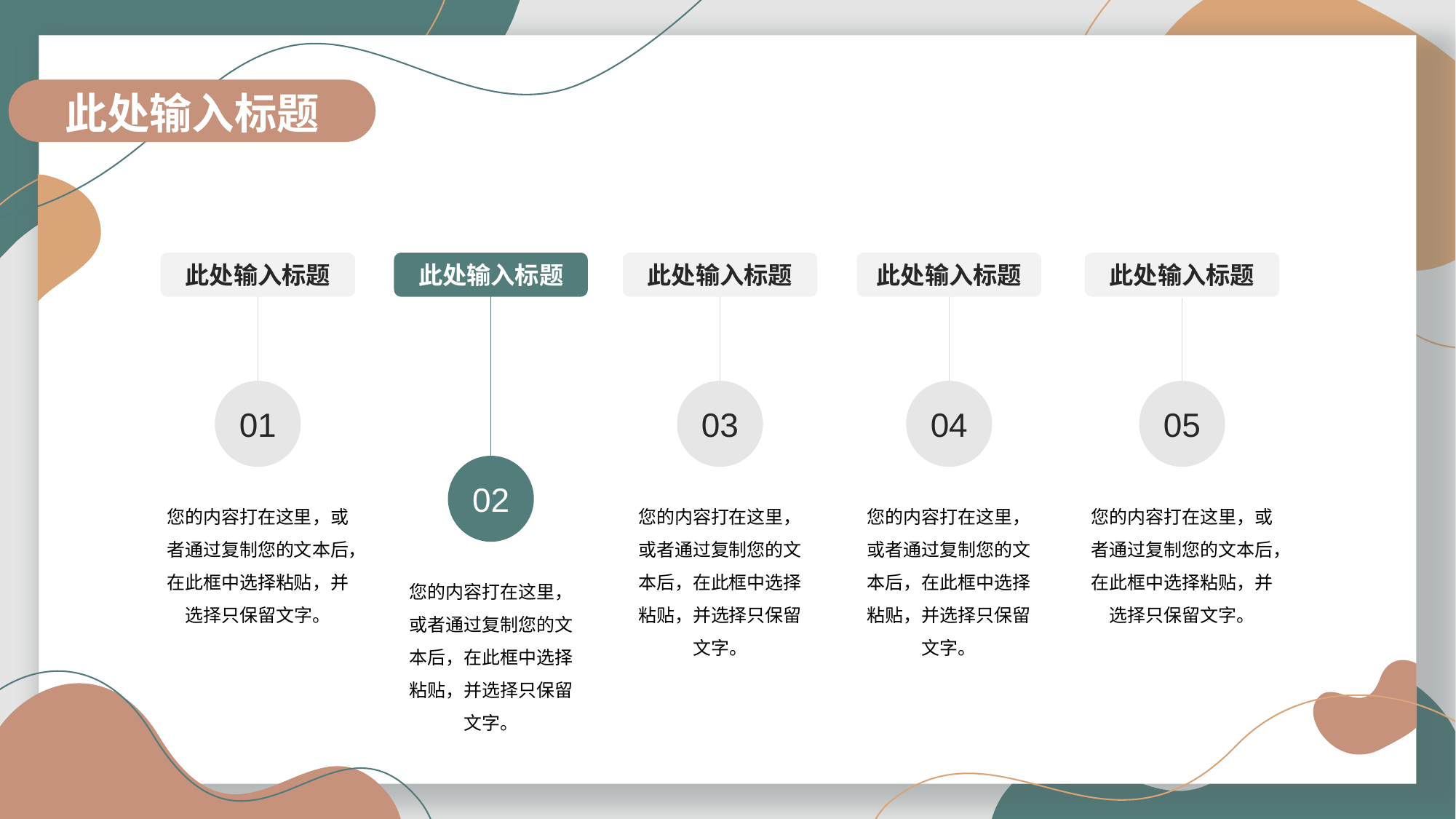

此处输入标题
此处输入标题
此处输入标题
此处输入标题
此处输入标题
此处输入标题
01
您的内容打在这里，或者通过复制您的文本后，在此框中选择粘贴，并选择只保留文字。
03
您的内容打在这里，或者通过复制您的文本后，在此框中选择粘贴，并选择只保留文字。
04
您的内容打在这里，或者通过复制您的文本后，在此框中选择粘贴，并选择只保留文字。
05
您的内容打在这里，或者通过复制您的文本后，在此框中选择粘贴，并选择只保留文字。
02
您的内容打在这里，或者通过复制您的文本后，在此框中选择粘贴，并选择只保留文字。